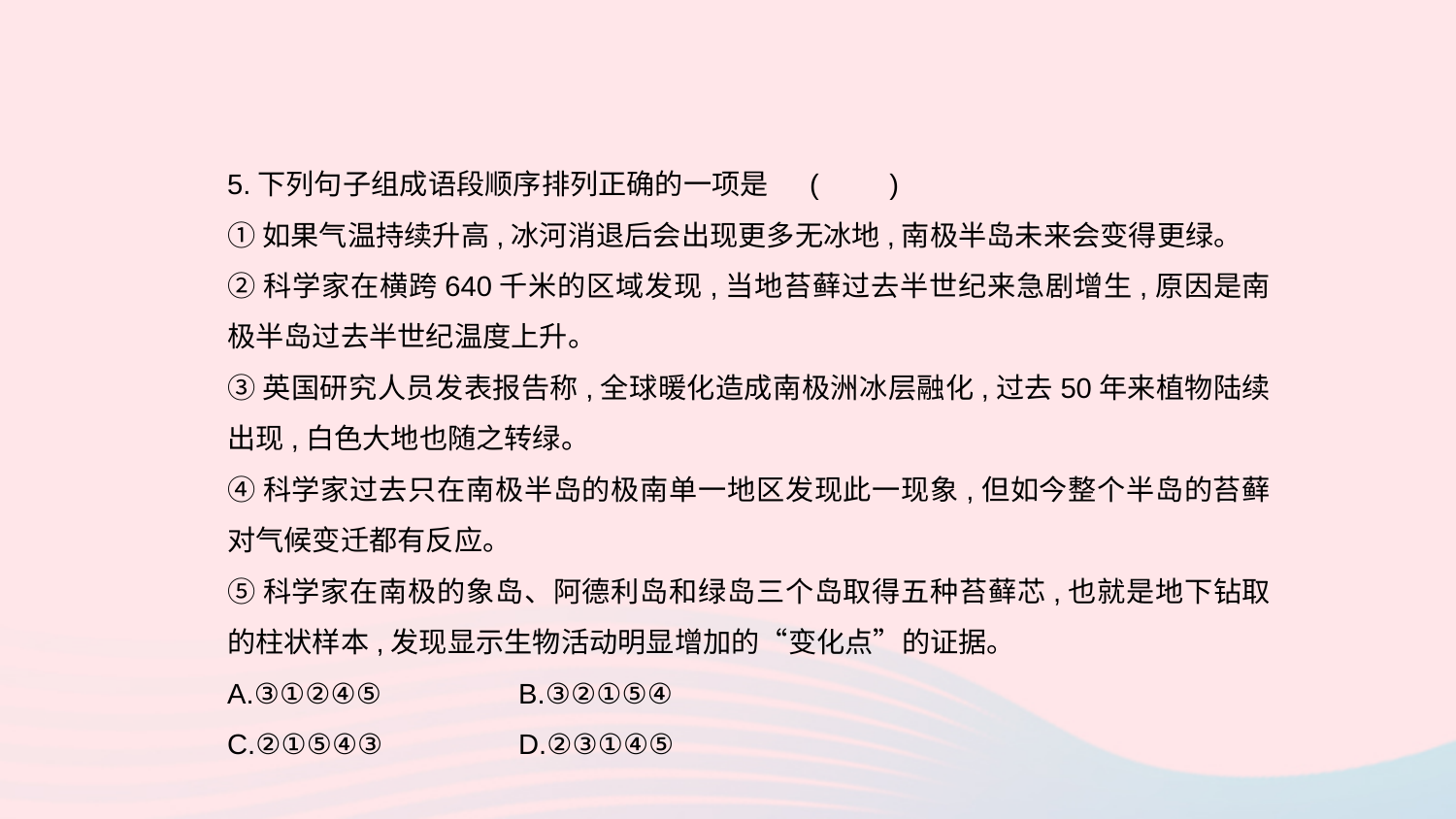

5.下列句子组成语段顺序排列正确的一项是	(　　)
①如果气温持续升高,冰河消退后会出现更多无冰地,南极半岛未来会变得更绿。
②科学家在横跨640千米的区域发现,当地苔藓过去半世纪来急剧增生,原因是南极半岛过去半世纪温度上升。
③英国研究人员发表报告称,全球暖化造成南极洲冰层融化,过去50年来植物陆续出现,白色大地也随之转绿。
④科学家过去只在南极半岛的极南单一地区发现此一现象,但如今整个半岛的苔藓对气候变迁都有反应。
⑤科学家在南极的象岛、阿德利岛和绿岛三个岛取得五种苔藓芯,也就是地下钻取的柱状样本,发现显示生物活动明显增加的“变化点”的证据。
A.③①②④⑤	B.③②①⑤④
C.②①⑤④③	D.②③①④⑤